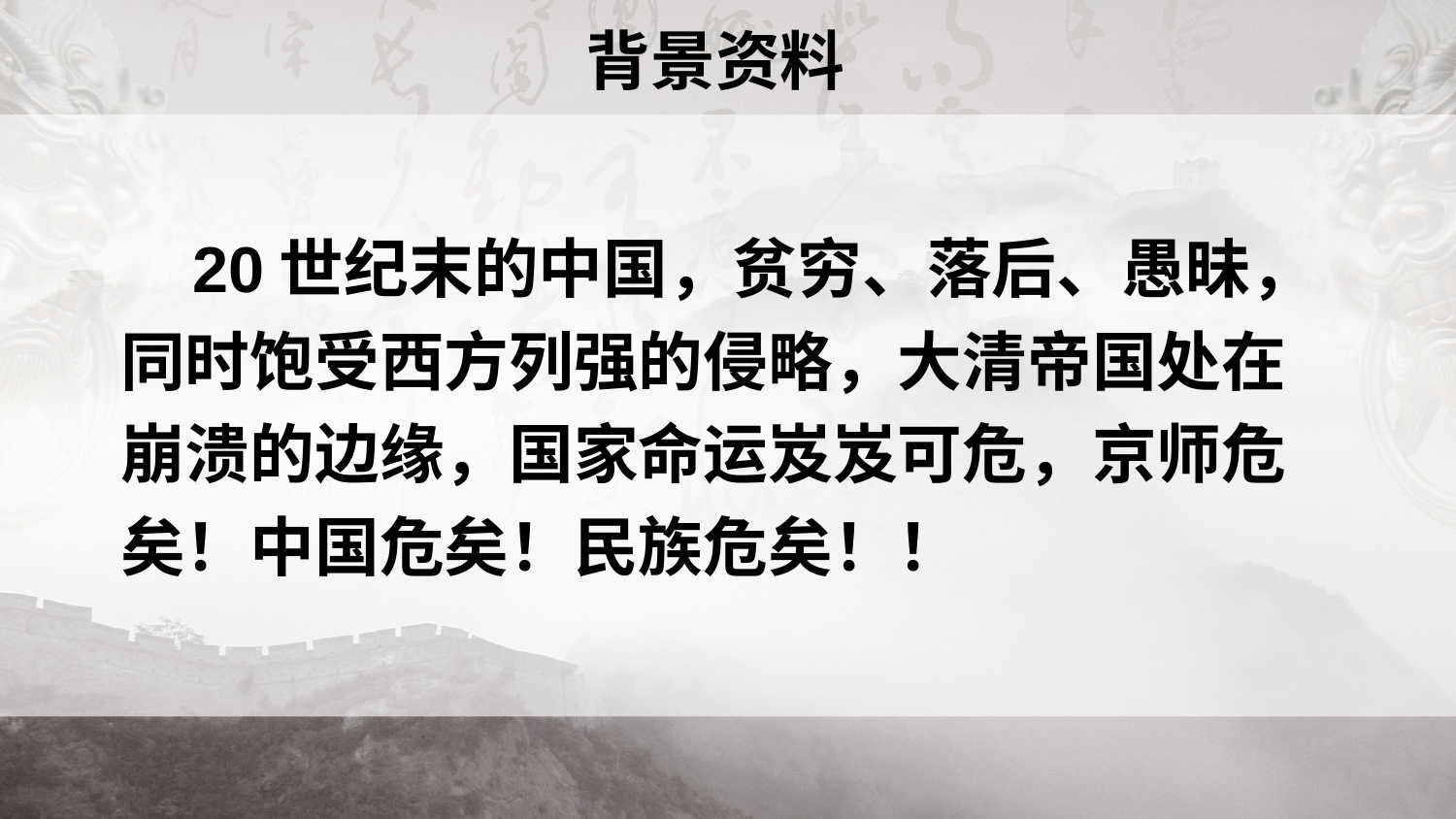

背景资料
    20世纪末的中国，贫穷、落后、愚昧，同时饱受西方列强的侵略，大清帝国处在崩溃的边缘，国家命运岌岌可危，京师危矣！中国危矣！民族危矣！！